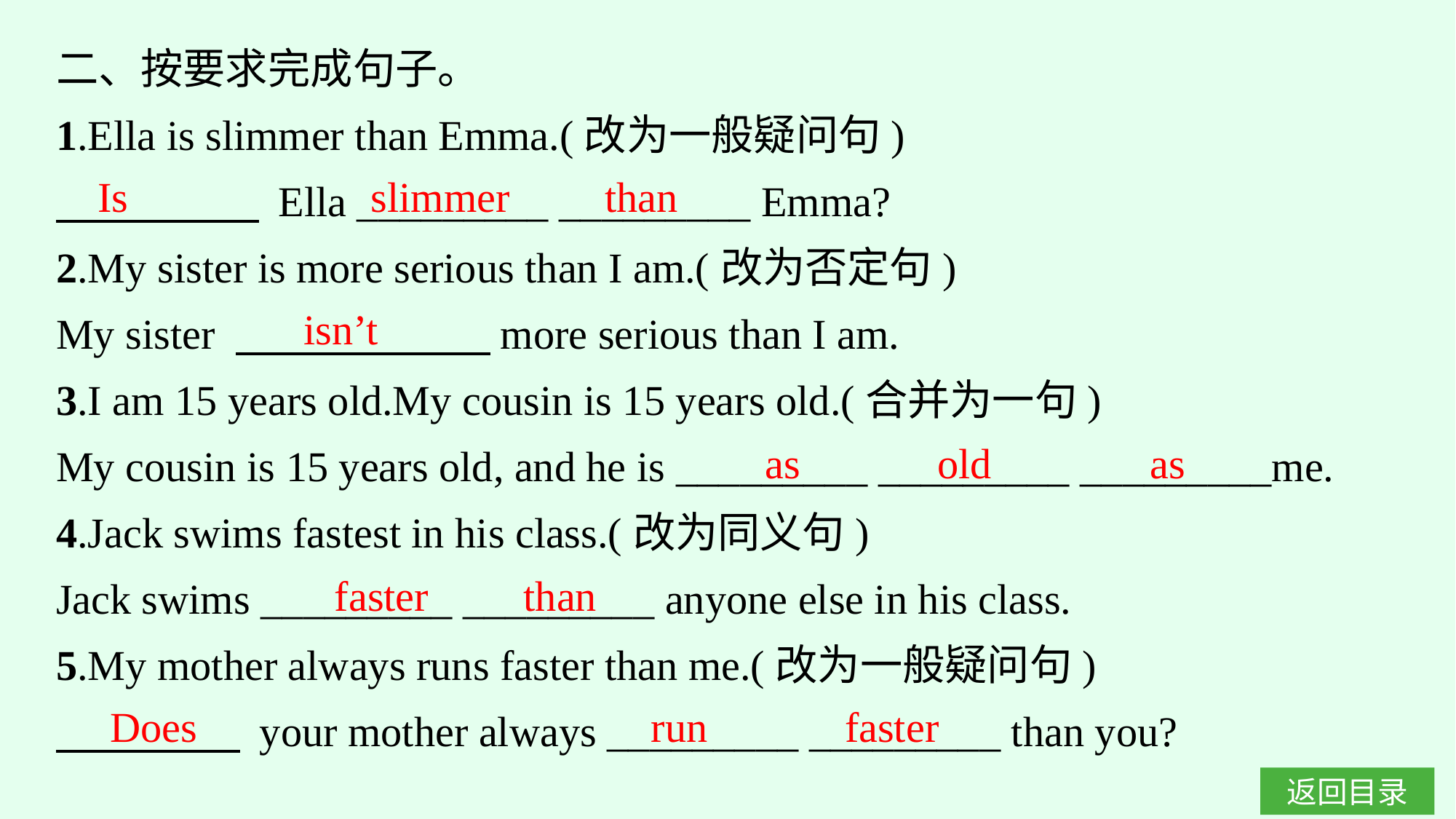

二、按要求完成句子。
1.Ella is slimmer than Emma.(改为一般疑问句)
　　        　 Ella _________ _________ Emma?
2.My sister is more serious than I am.(改为否定句)
My sister 　　　　　　more serious than I am.
3.I am 15 years old.My cousin is 15 years old.(合并为一句)
My cousin is 15 years old, and he is _________ _________ _________me.
4.Jack swims fastest in his class.(改为同义句)
Jack swims _________ _________ anyone else in his class.
5.My mother always runs faster than me.(改为一般疑问句)
　　      　 your mother always _________ _________ than you?
Is                       slimmer         than
isn’t
as             old               as
faster         than
Does                                           run             faster